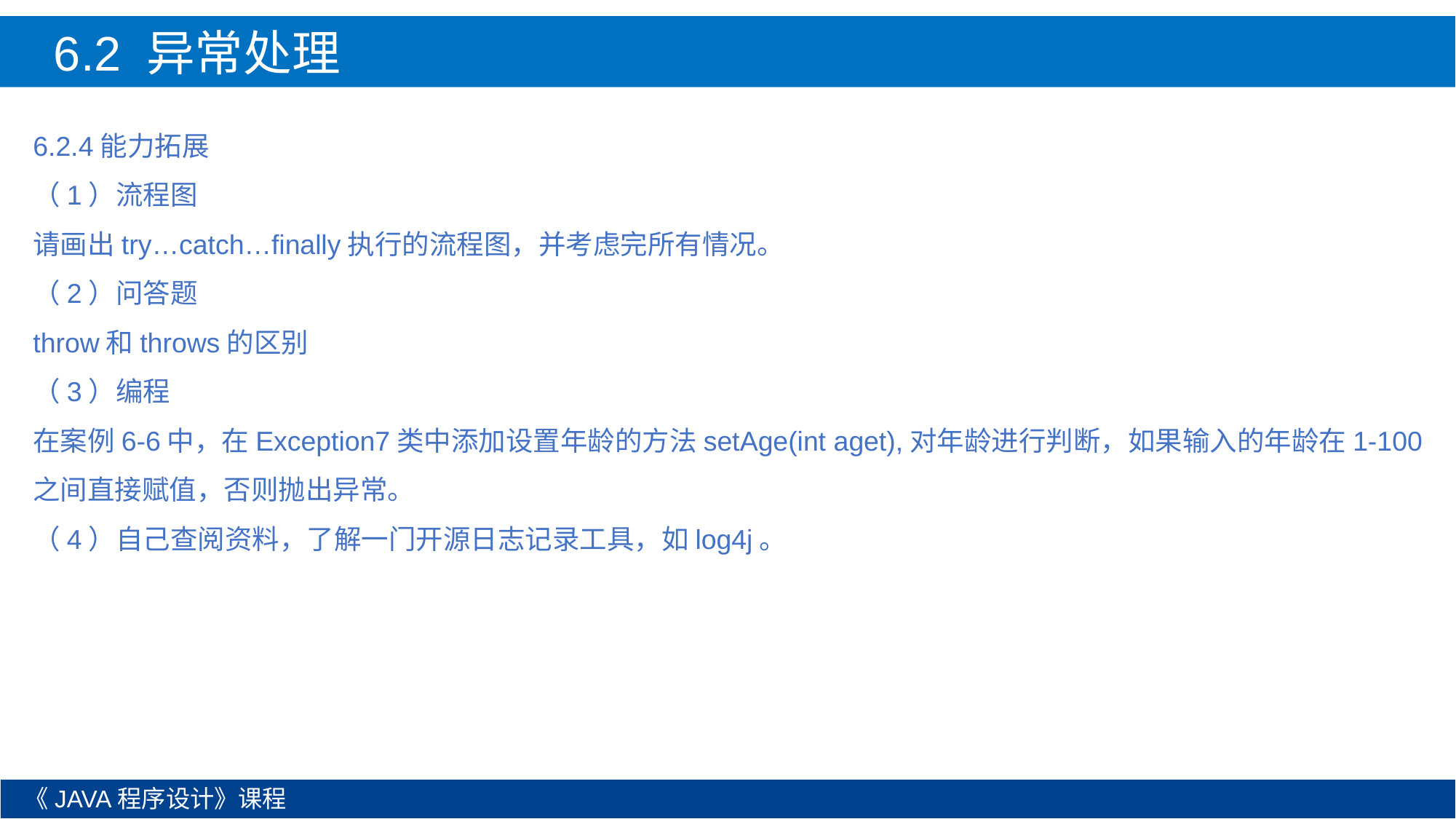

6.2 异常处理

6.2.4能力拓展
（1）流程图
请画出try…catch…finally执行的流程图，并考虑完所有情况。
（2）问答题
throw和throws的区别
（3）编程
在案例6-6中，在Exception7类中添加设置年龄的方法setAge(int aget),对年龄进行判断，如果输入的年龄在1-100之间直接赋值，否则抛出异常。
（4）自己查阅资料，了解一门开源日志记录工具，如log4j。
《JAVA程序设计》课程